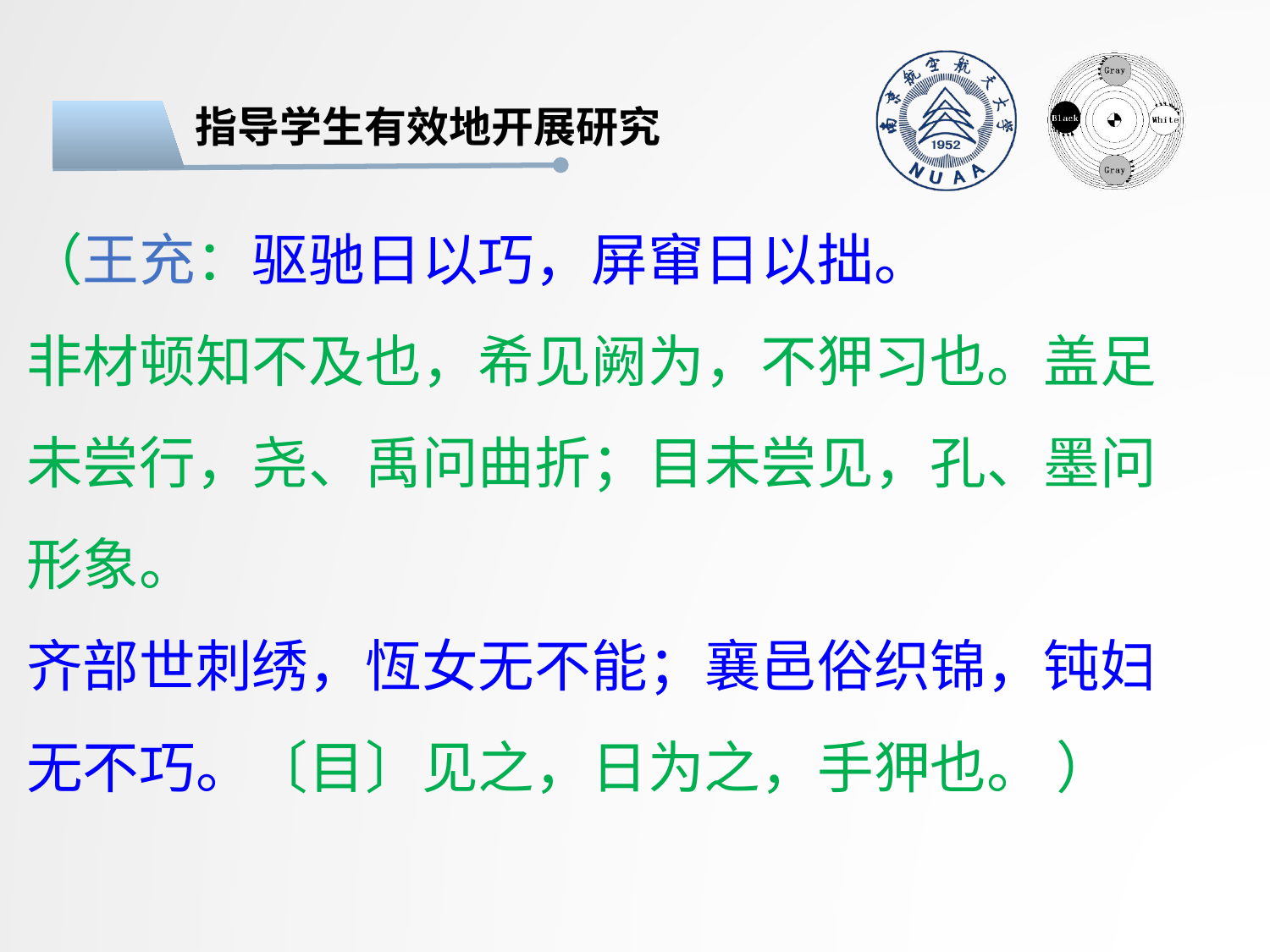

指导学生有效地开展研究
（王充：驱驰日以巧，屏窜日以拙。
非材顿知不及也，希见阙为，不狎习也。盖足未尝行，尧、禹问曲折；目未尝见，孔、墨问形象。
齐部世刺绣，恆女无不能；襄邑俗织锦，钝妇无不巧。〔目〕见之，日为之，手狎也。 ）